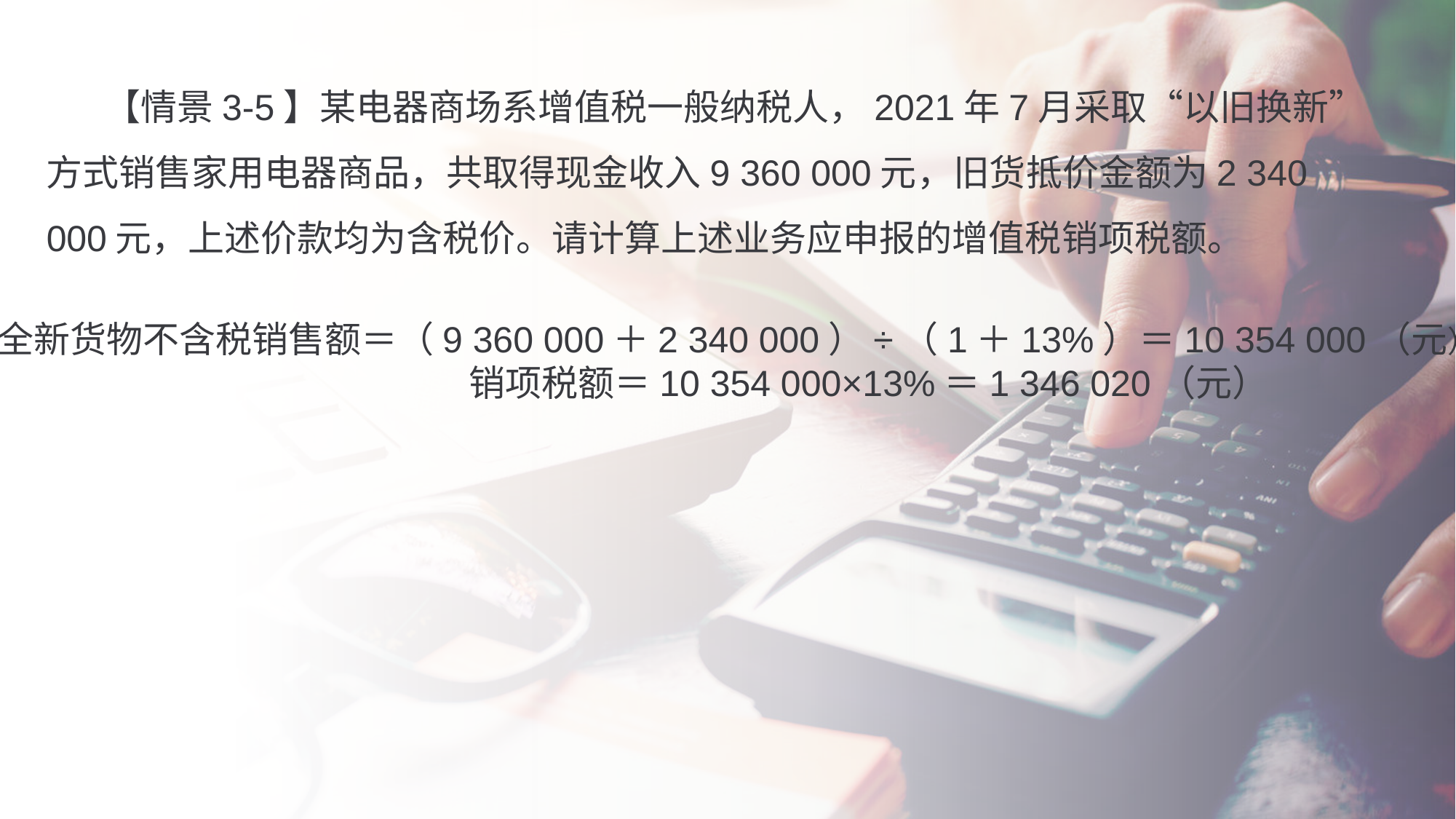

【情景3-5】某电器商场系增值税一般纳税人，2021年7月采取“以旧换新”方式销售家用电器商品，共取得现金收入9 360 000元，旧货抵价金额为2 340 000元，上述价款均为含税价。请计算上述业务应申报的增值税销项税额。
全新货物不含税销售额＝（9 360 000＋2 340 000）÷（1＋13%）＝10 354 000（元）
                               销项税额＝10 354 000×13%＝1 346 020（元）